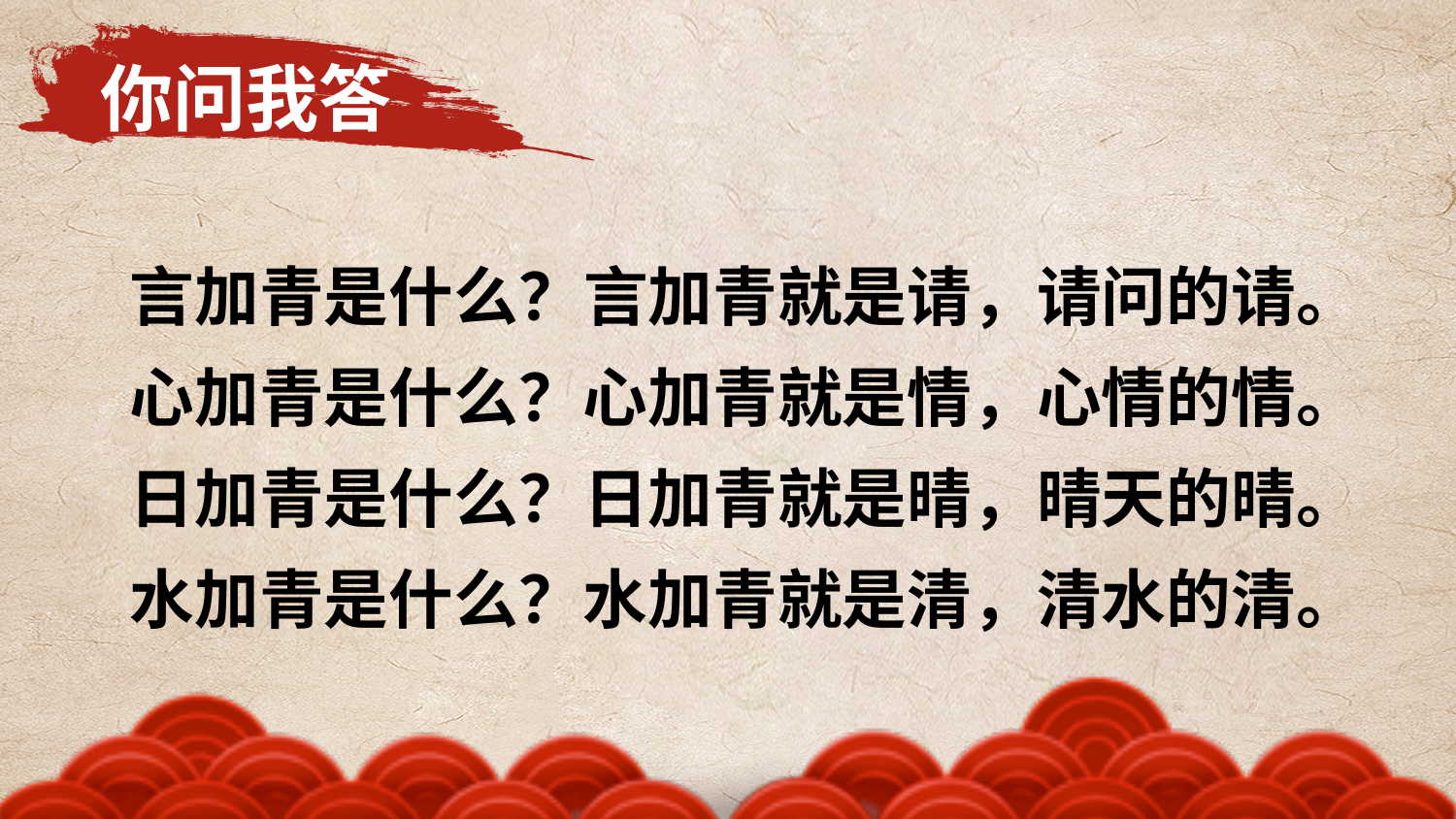

你问我答
言加青是什么？言加青就是请，请问的请。
心加青是什么？心加青就是情，心情的情。
日加青是什么？日加青就是晴，晴天的晴。
水加青是什么？水加青就是清，清水的清。